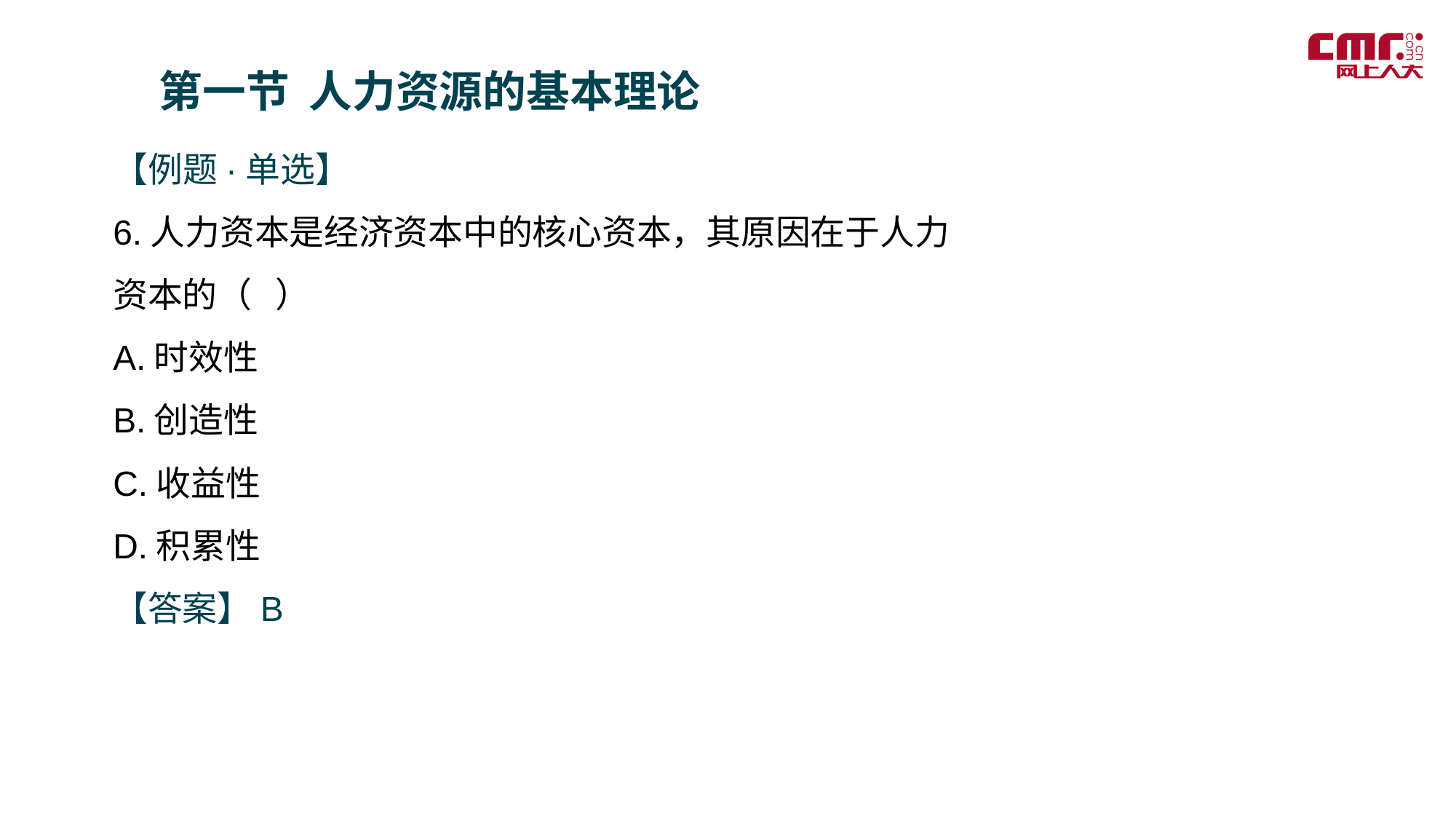

第一节  人力资源的基本理论
【例题·单选】
6.人力资本是经济资本中的核心资本，其原因在于人力资本的（   ）
A.时效性
B.创造性
C.收益性
D.积累性
【答案】B